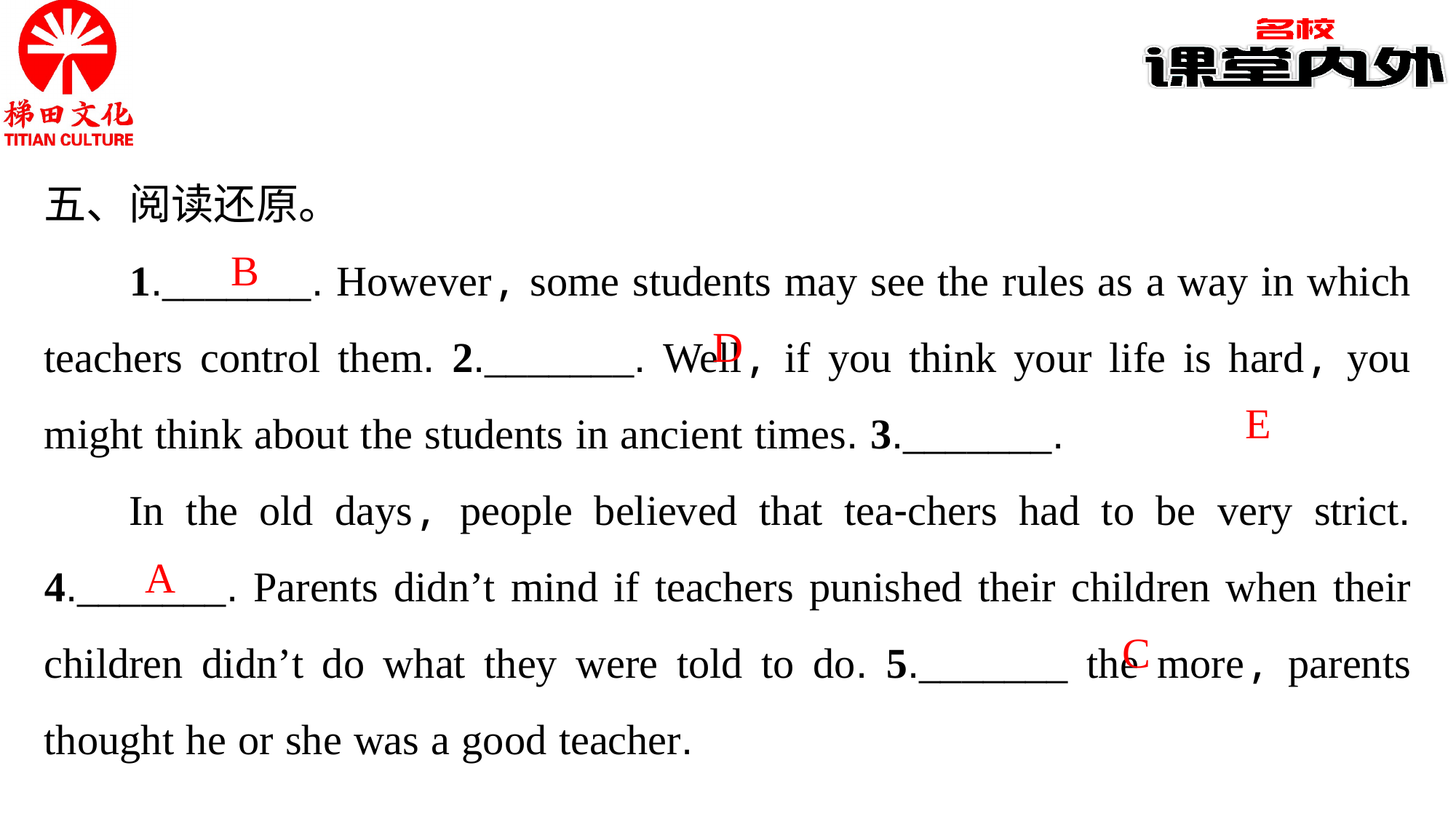

五、阅读还原。
1._______. However, some students may see the rules as a way in which teachers control them. 2._______. Well, if you think your life is hard, you might think about the students in ancient times. 3._______.
In the old days, people believed that tea-chers had to be very strict. 4._______. Parents didn’t mind if teachers punished their children when their children didn’t do what they were told to do. 5._______ the more, parents thought he or she was a good teacher.
B
D
E
A
C